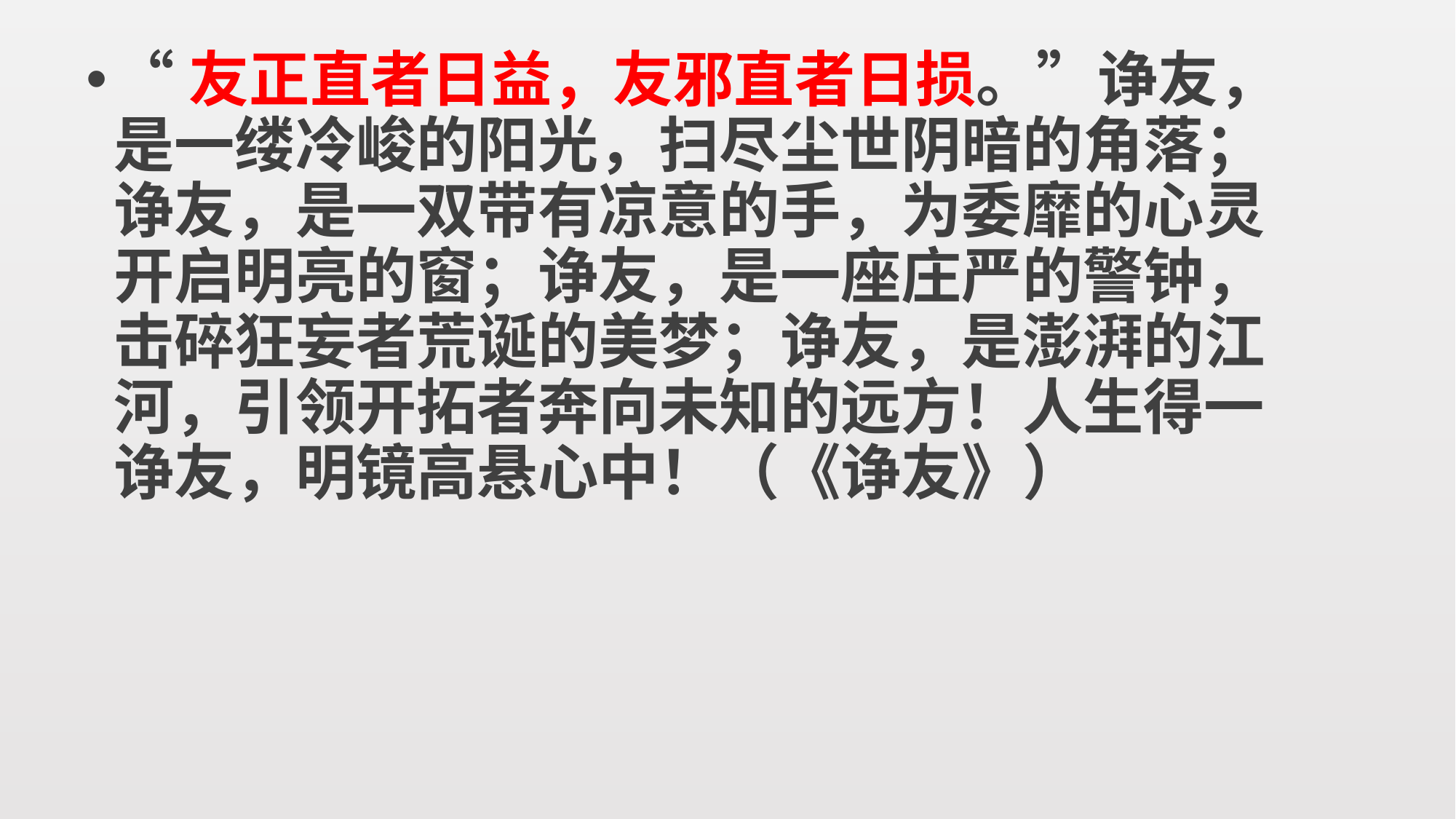

“友正直者日益，友邪直者日损。”诤友，是一缕冷峻的阳光，扫尽尘世阴暗的角落；诤友，是一双带有凉意的手，为委靡的心灵开启明亮的窗；诤友，是一座庄严的警钟，击碎狂妄者荒诞的美梦；诤友，是澎湃的江河，引领开拓者奔向未知的远方！人生得一诤友，明镜高悬心中！（《诤友》）